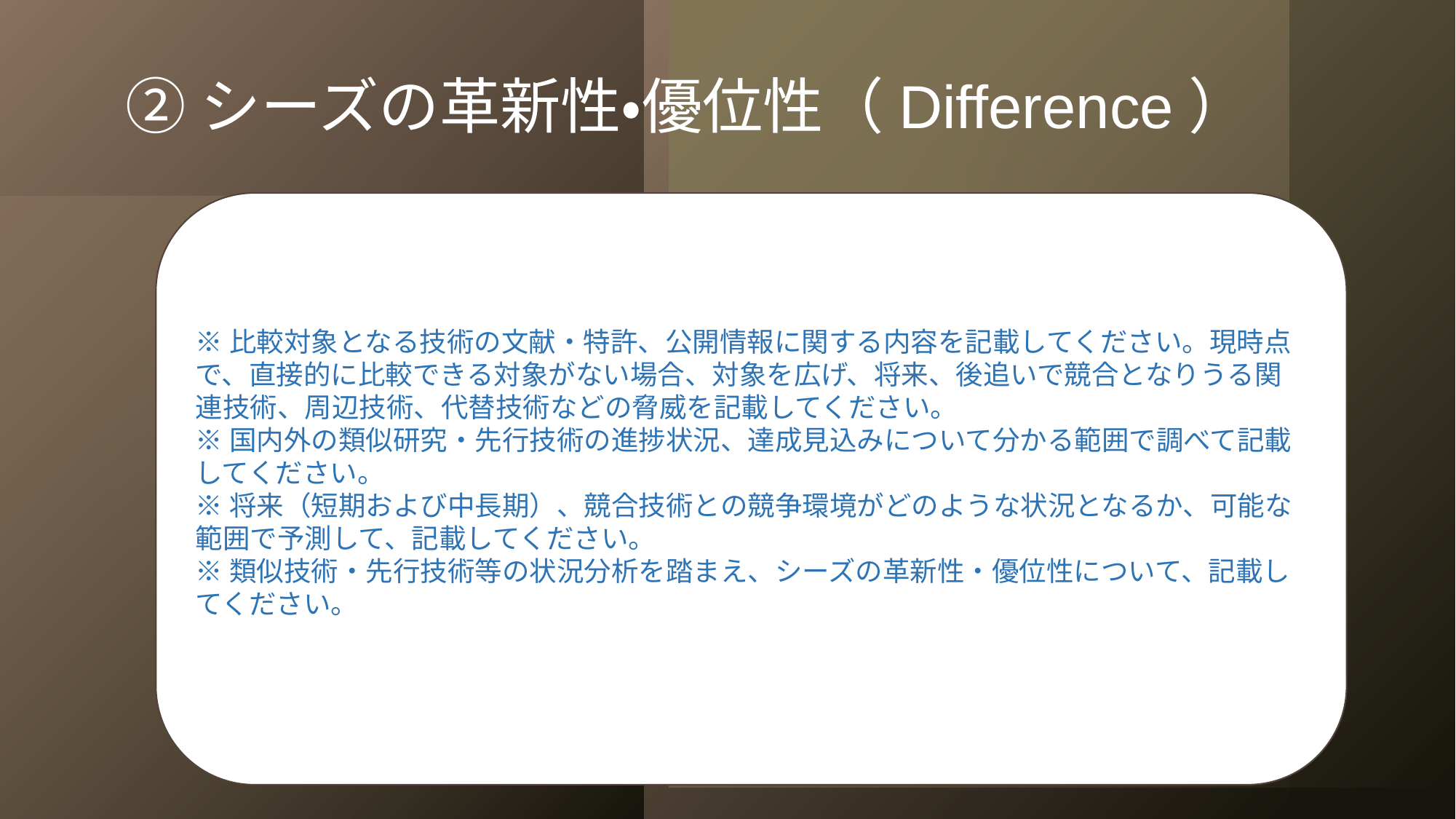

②シーズの革新性・優位性（Difference）
※比較対象となる技術の文献・特許、公開情報に関する内容を記載してください。現時点で、直接的に比較できる対象がない場合、対象を広げ、将来、後追いで競合となりうる関連技術、周辺技術、代替技術などの脅威を記載してください。
※国内外の類似研究・先行技術の進捗状況、達成見込みについて分かる範囲で調べて記載してください。
※将来（短期および中長期）、競合技術との競争環境がどのような状況となるか、可能な範囲で予測して、記載してください。
※類似技術・先行技術等の状況分析を踏まえ、シーズの革新性・優位性について、記載してください。